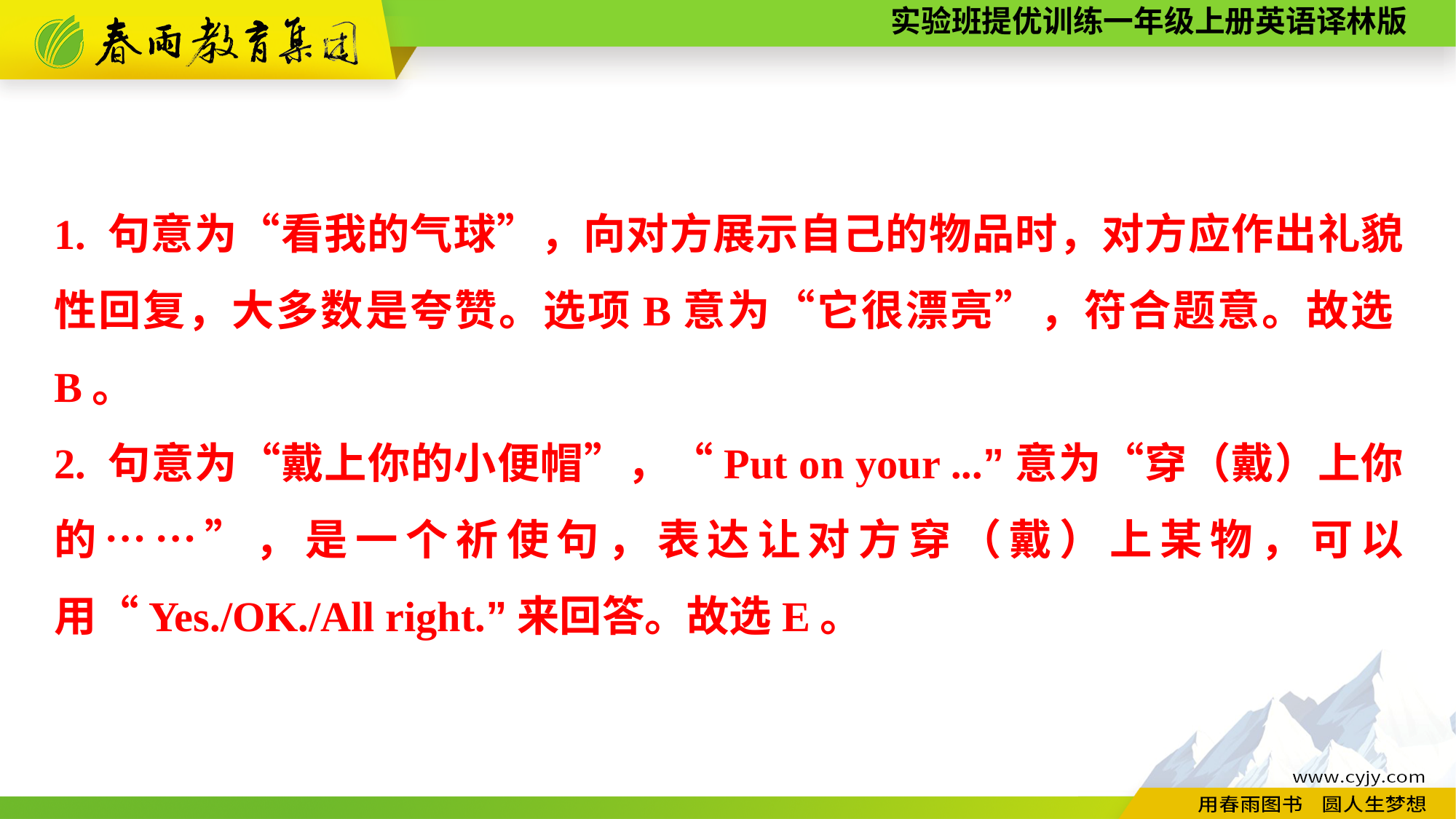

1. 句意为“看我的气球”，向对方展示自己的物品时，对方应作出礼貌性回复，大多数是夸赞。选项B意为“它很漂亮”，符合题意。故选B。
2. 句意为“戴上你的小便帽”，“Put on your ...”意为“穿（戴）上你的……”，是一个祈使句，表达让对方穿（戴）上某物，可以用“Yes./OK./All right.”来回答。故选E。